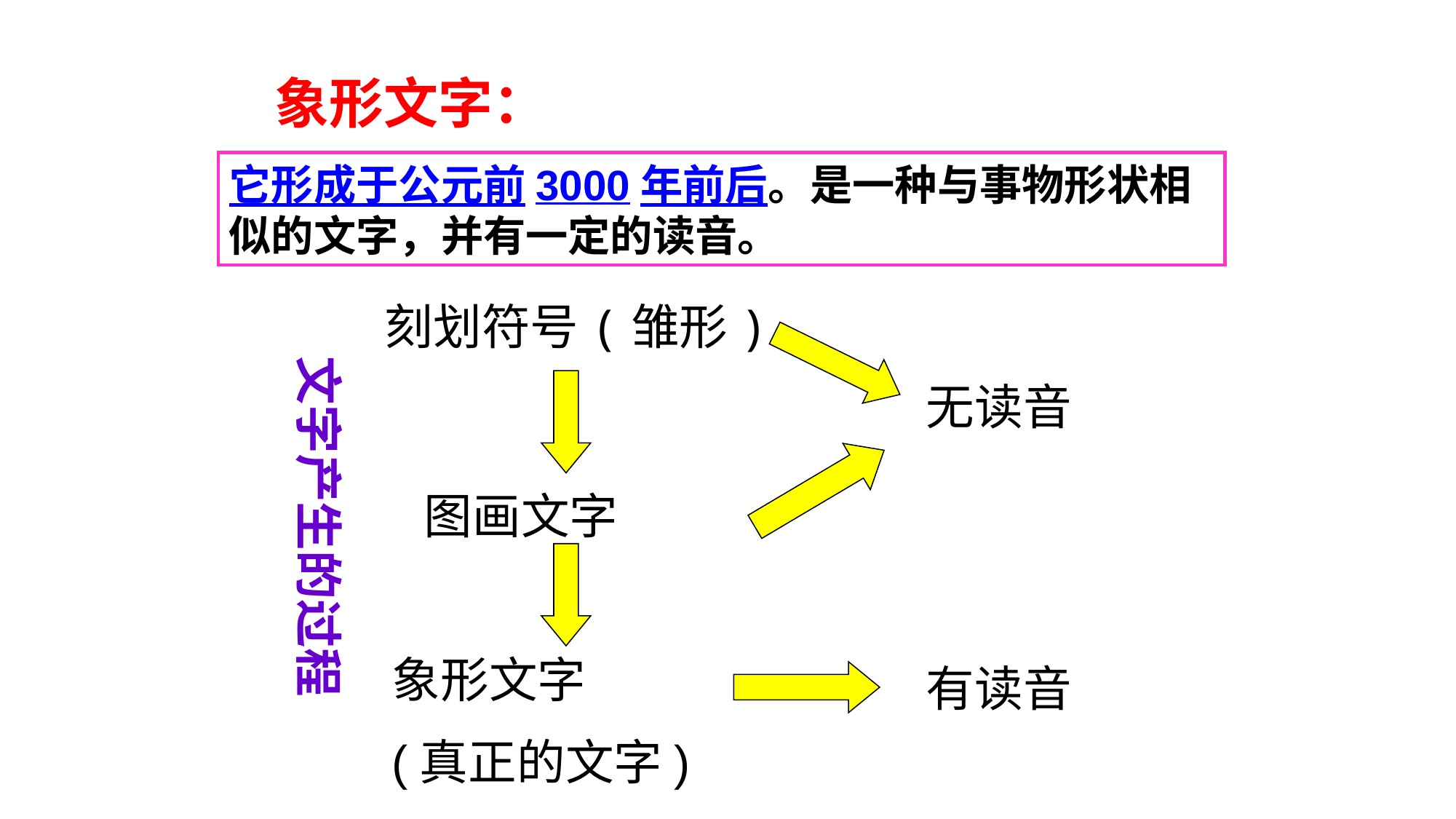

象形文字：
它形成于公元前3000年前后。是一种与事物形状相似的文字，并有一定的读音。
刻划符号(雏形)

无读音

图画文字

象形文字
(真正的文字)
有读音

文字产生的过程